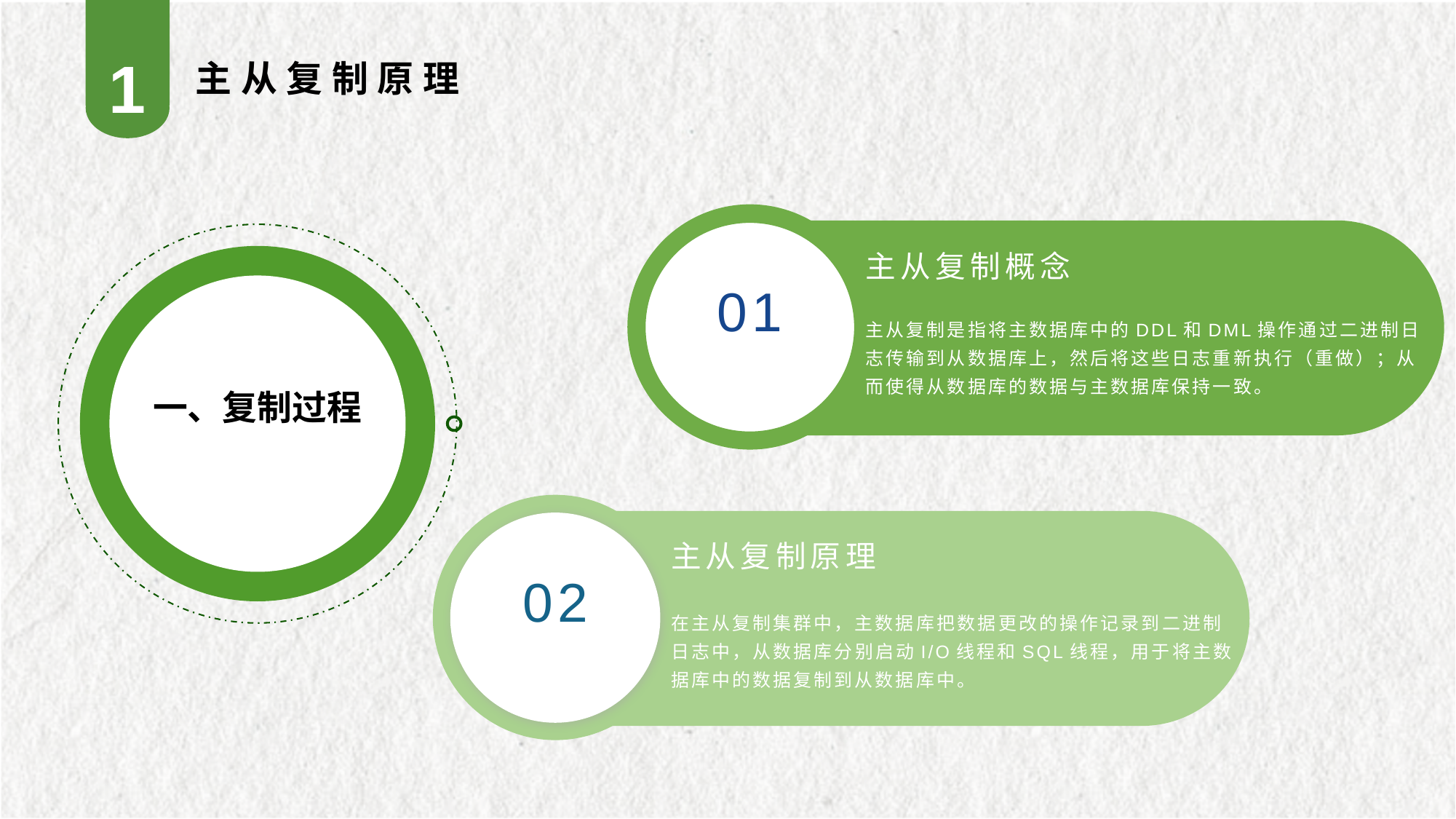

1
主从复制原理

主从复制概念

01

主从复制是指将主数据库中的DDL和DML操作通过二进制日志传输到从数据库上，然后将这些日志重新执行（重做）；从而使得从数据库的数据与主数据库保持一致。
一、复制过程

主从复制原理
02
在主从复制集群中，主数据库把数据更改的操作记录到二进制日志中，从数据库分别启动I/O线程和SQL线程，用于将主数据库中的数据复制到从数据库中。